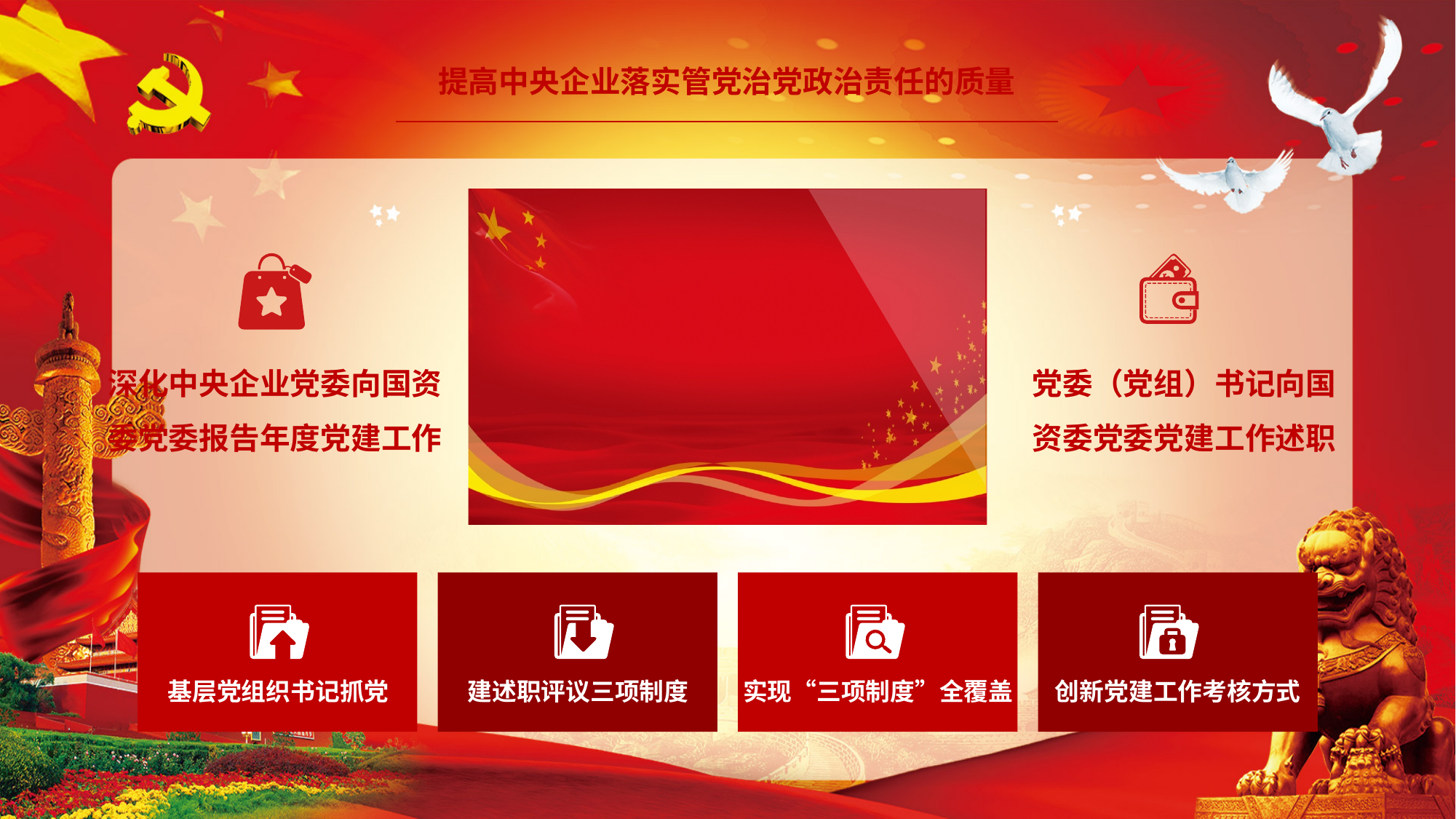

提高中央企业落实管党治党政治责任的质量

党委（党组）书记向国资委党委党建工作述职
深化中央企业党委向国资委党委报告年度党建工作

基层党组织书记抓党
建述职评议三项制度
实现“三项制度”全覆盖
创新党建工作考核方式